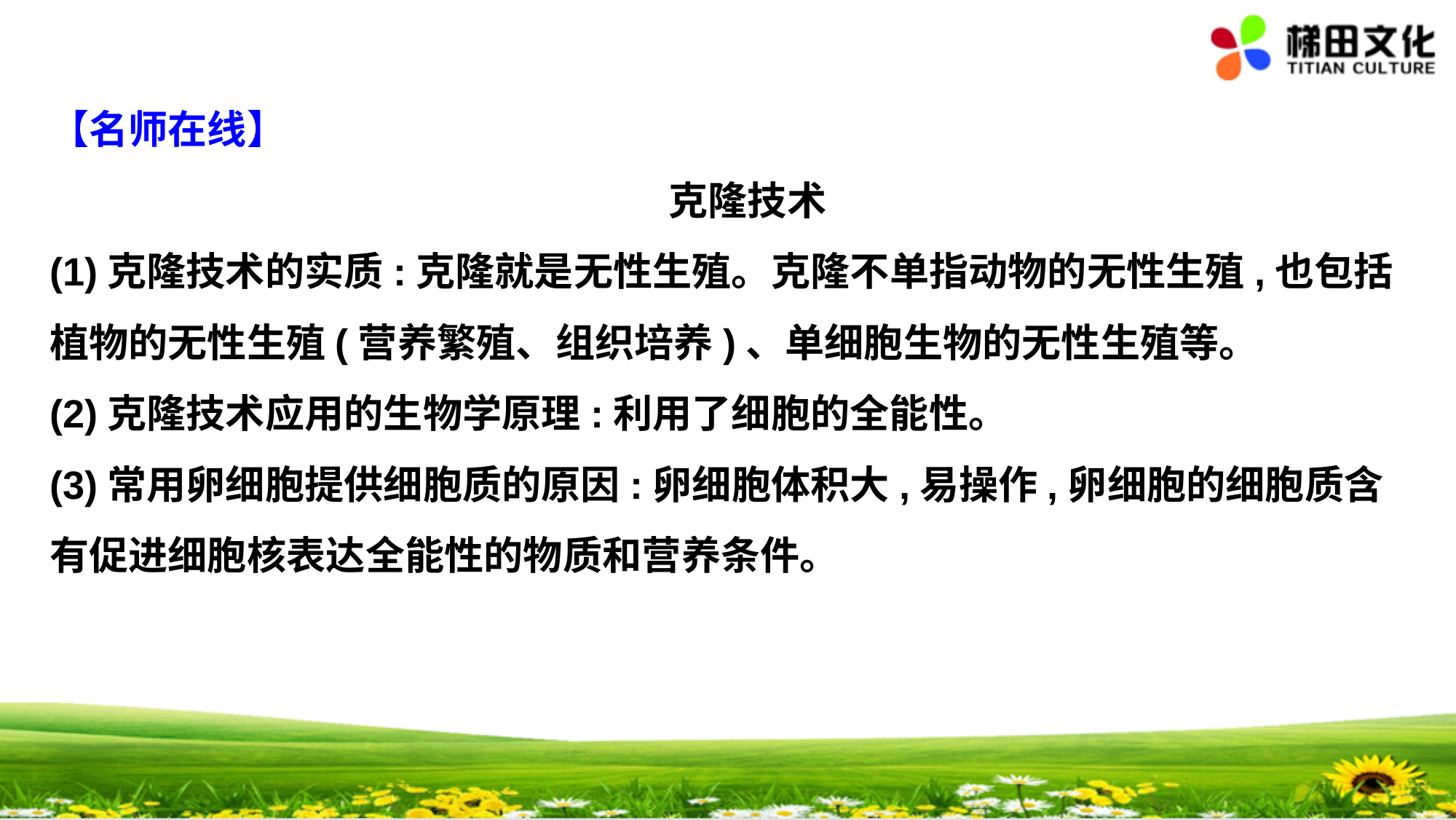

【名师在线】
　克隆技术
(1)克隆技术的实质:克隆就是无性生殖。克隆不单指动物的无性生殖,也包括植物的无性生殖(营养繁殖、组织培养)、单细胞生物的无性生殖等。
(2)克隆技术应用的生物学原理:利用了细胞的全能性。
(3)常用卵细胞提供细胞质的原因:卵细胞体积大,易操作,卵细胞的细胞质含有促进细胞核表达全能性的物质和营养条件。